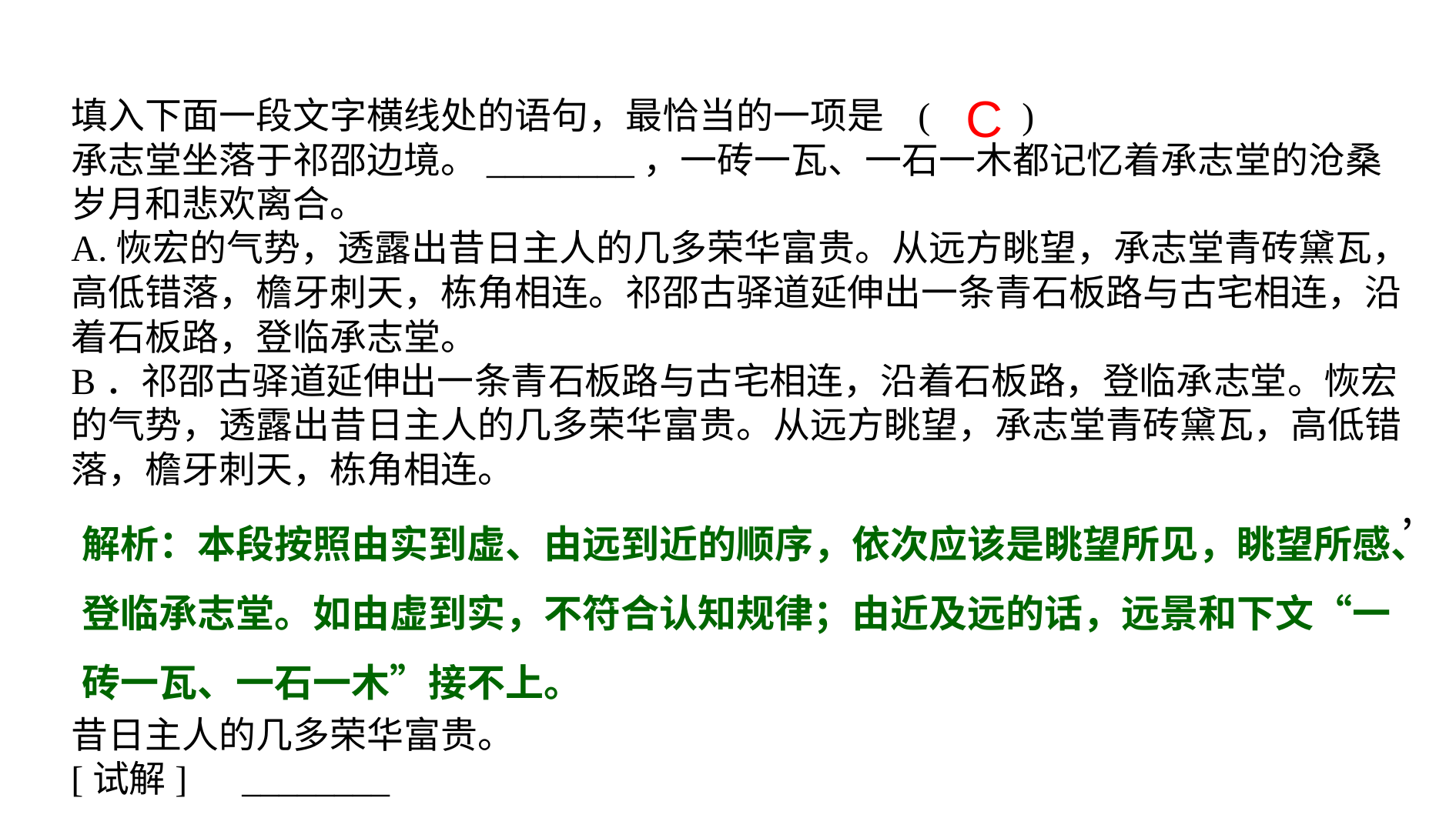

C
填入下面一段文字横线处的语句，最恰当的一项是   (　　)
承志堂坐落于祁邵边境。________，一砖一瓦、一石一木都记忆着承志堂的沧桑岁月和悲欢离合。
A.恢宏的气势，透露出昔日主人的几多荣华富贵。从远方眺望，承志堂青砖黛瓦，高低错落，檐牙刺天，栋角相连。祁邵古驿道延伸出一条青石板路与古宅相连，沿着石板路，登临承志堂。
B．祁邵古驿道延伸出一条青石板路与古宅相连，沿着石板路，登临承志堂。恢宏的气势，透露出昔日主人的几多荣华富贵。从远方眺望，承志堂青砖黛瓦，高低错落，檐牙刺天，栋角相连。
C．从远方眺望，承志堂青砖黛瓦，高低错落，檐牙刺天，栋角相连。恢宏的气势，透露出昔日主人的几多荣华富贵。祁邵古驿道延伸出一条青行板路与古宅相连，沿着石板路，登临承志堂。
D．从远方眺望，承志堂青砖黛瓦，高低错落，檐牙刺天，栋角相连。祁邵古驿道延伸出一条青石板路与古宅相连，沿着石板路，登临承志堂。恢宏的气势，透露出昔日主人的几多荣华富贵。
[试解]　________
解析：本段按照由实到虚、由远到近的顺序，依次应该是眺望所见，眺望所感、登临承志堂。如由虚到实，不符合认知规律；由近及远的话，远景和下文“一砖一瓦、一石一木”接不上。